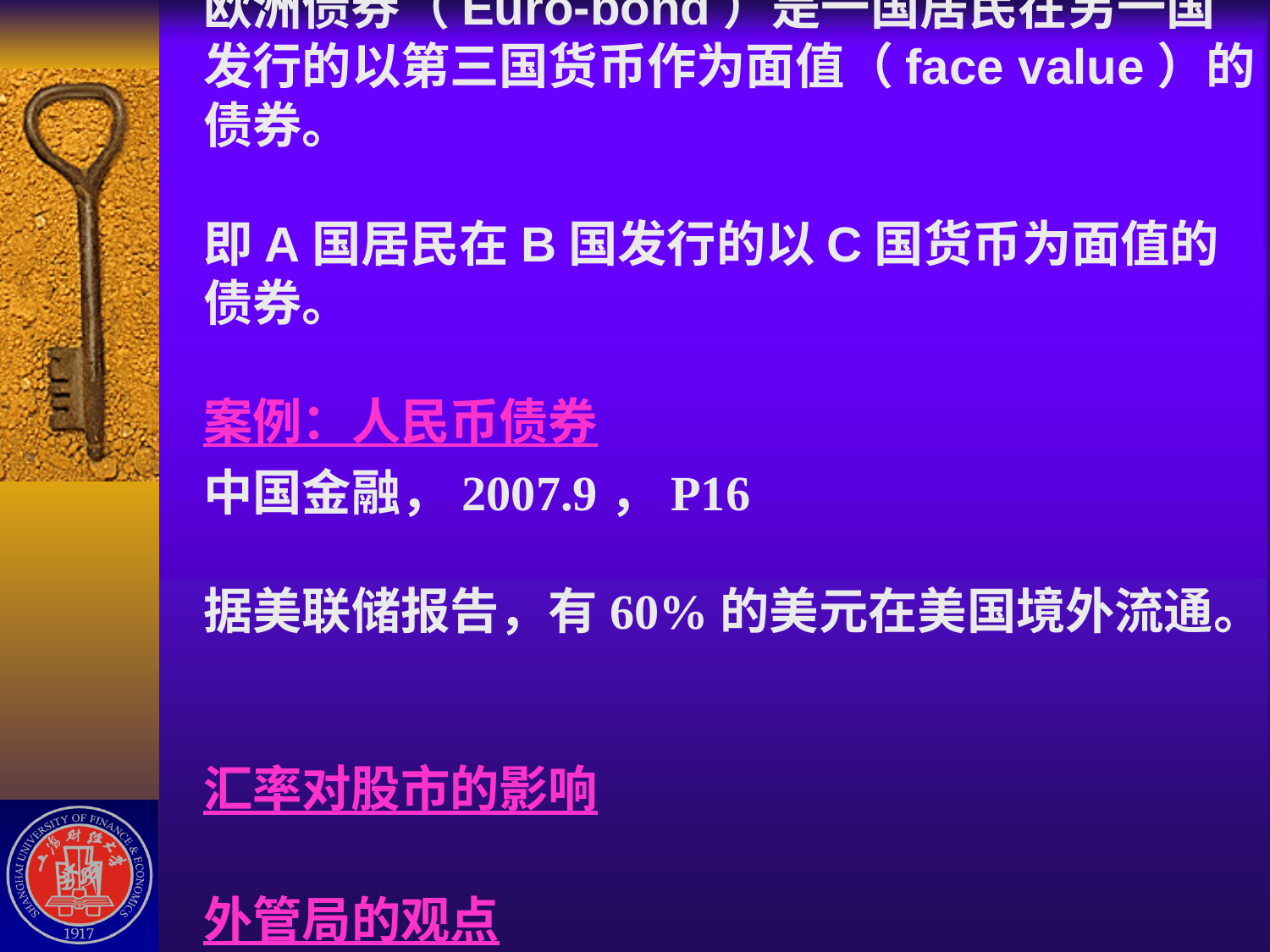

# 欧洲债券（Euro-bond）是一国居民在另一国发行的以第三国货币作为面值（face value）的债券。 即A国居民在B国发行的以C国货币为面值的债券。 案例：人民币债券 中国金融，2007.9，P16 据美联储报告，有60%的美元在美国境外流通。 汇率对股市的影响 外管局的观点